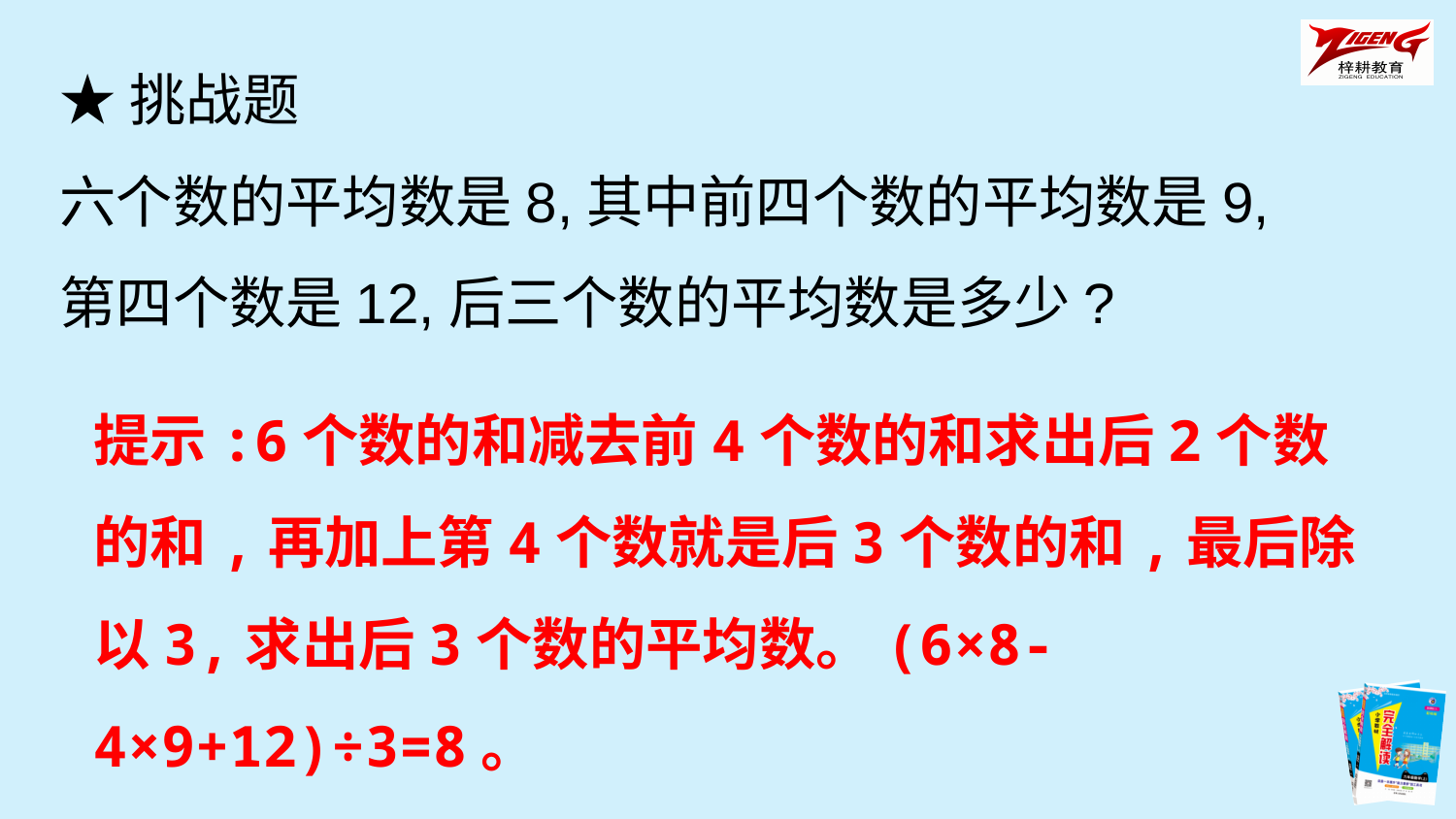

★挑战题
六个数的平均数是8,其中前四个数的平均数是9,第四个数是12,后三个数的平均数是多少?
提示:6个数的和减去前4个数的和求出后2个数的和,再加上第4个数就是后3个数的和,最后除以3,求出后3个数的平均数。(6×8-4×9+12)÷3=8。